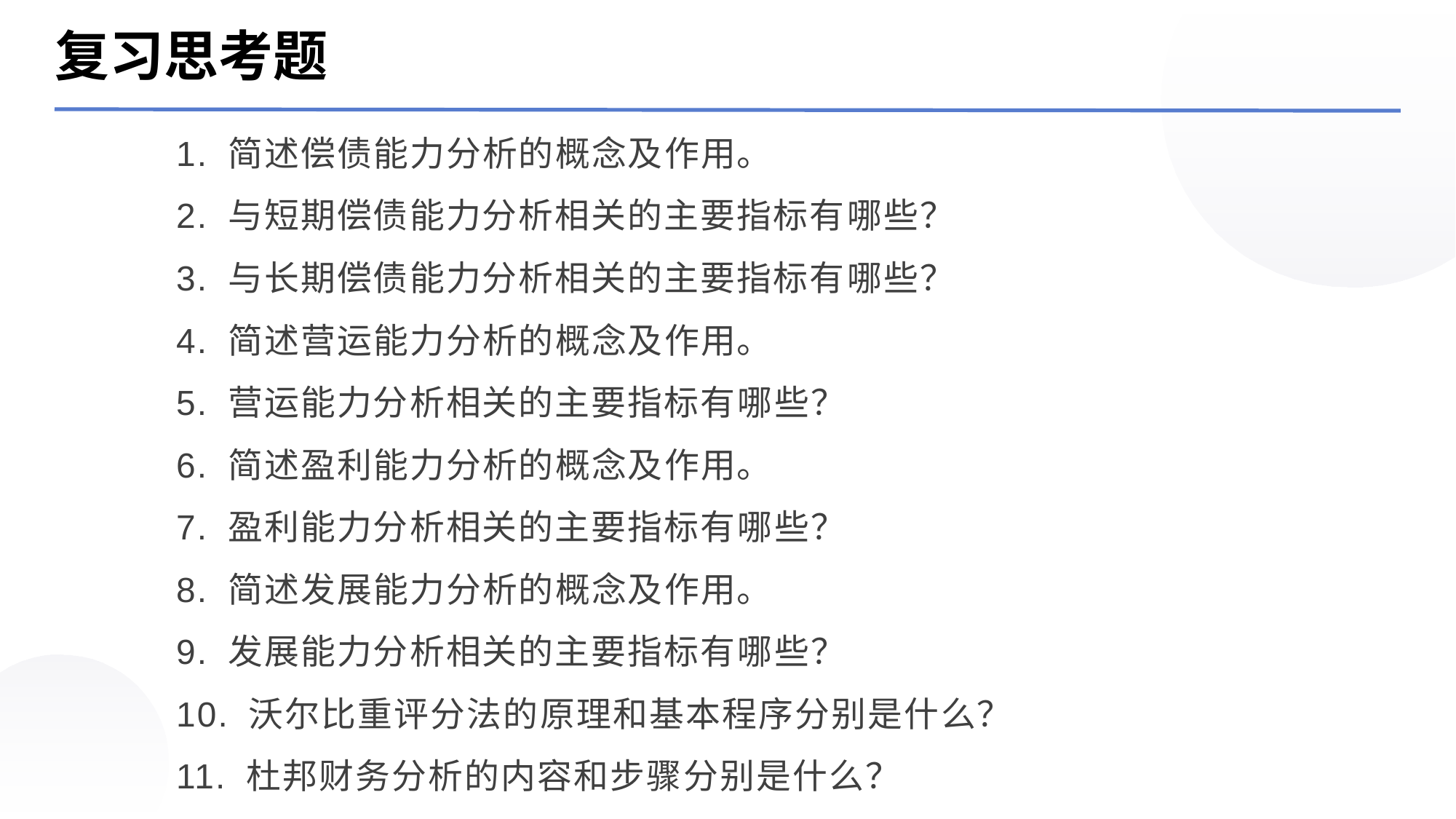

复习思考题
1. 简述偿债能力分析的概念及作用。
2. 与短期偿债能力分析相关的主要指标有哪些？
3. 与长期偿债能力分析相关的主要指标有哪些？
4. 简述营运能力分析的概念及作用。
5. 营运能力分析相关的主要指标有哪些？
6. 简述盈利能力分析的概念及作用。
7. 盈利能力分析相关的主要指标有哪些？
8. 简述发展能力分析的概念及作用。
9. 发展能力分析相关的主要指标有哪些？
10. 沃尔比重评分法的原理和基本程序分别是什么？
11. 杜邦财务分析的内容和步骤分别是什么？

122